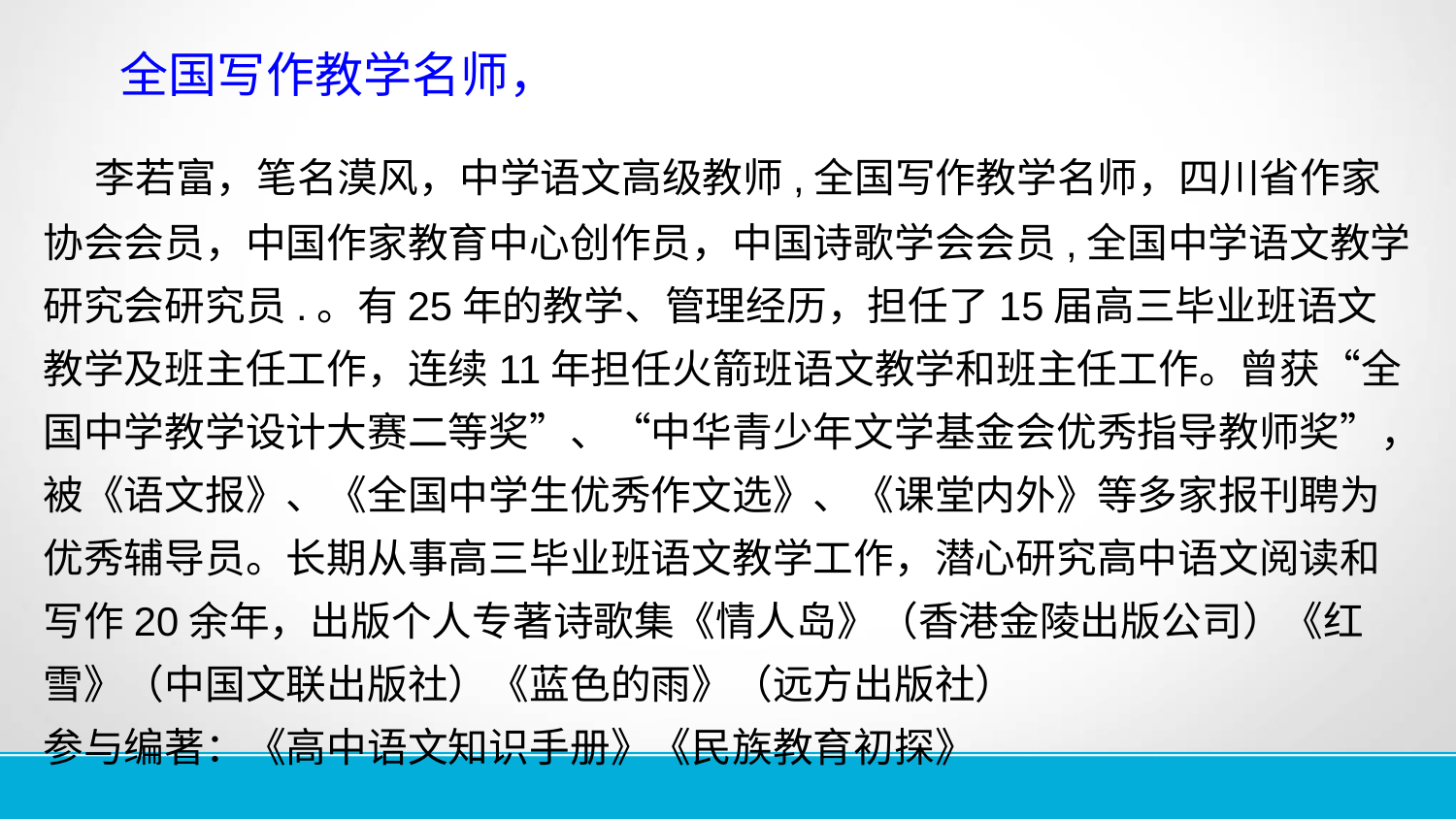

全国写作教学名师，
    李若富，笔名漠风，中学语文高级教师,全国写作教学名师，四川省作家协会会员，中国作家教育中心创作员，中国诗歌学会会员,全国中学语文教学研究会研究员.。有25年的教学、管理经历，担任了15届高三毕业班语文教学及班主任工作，连续11年担任火箭班语文教学和班主任工作。曾获“全国中学教学设计大赛二等奖”、“中华青少年文学基金会优秀指导教师奖”，被《语文报》、《全国中学生优秀作文选》、《课堂内外》等多家报刊聘为优秀辅导员。长期从事高三毕业班语文教学工作，潜心研究高中语文阅读和写作20余年，出版个人专著诗歌集《情人岛》（香港金陵出版公司）《红雪》（中国文联出版社）《蓝色的雨》（远方出版社）
参与编著：《高中语文知识手册》《民族教育初探》